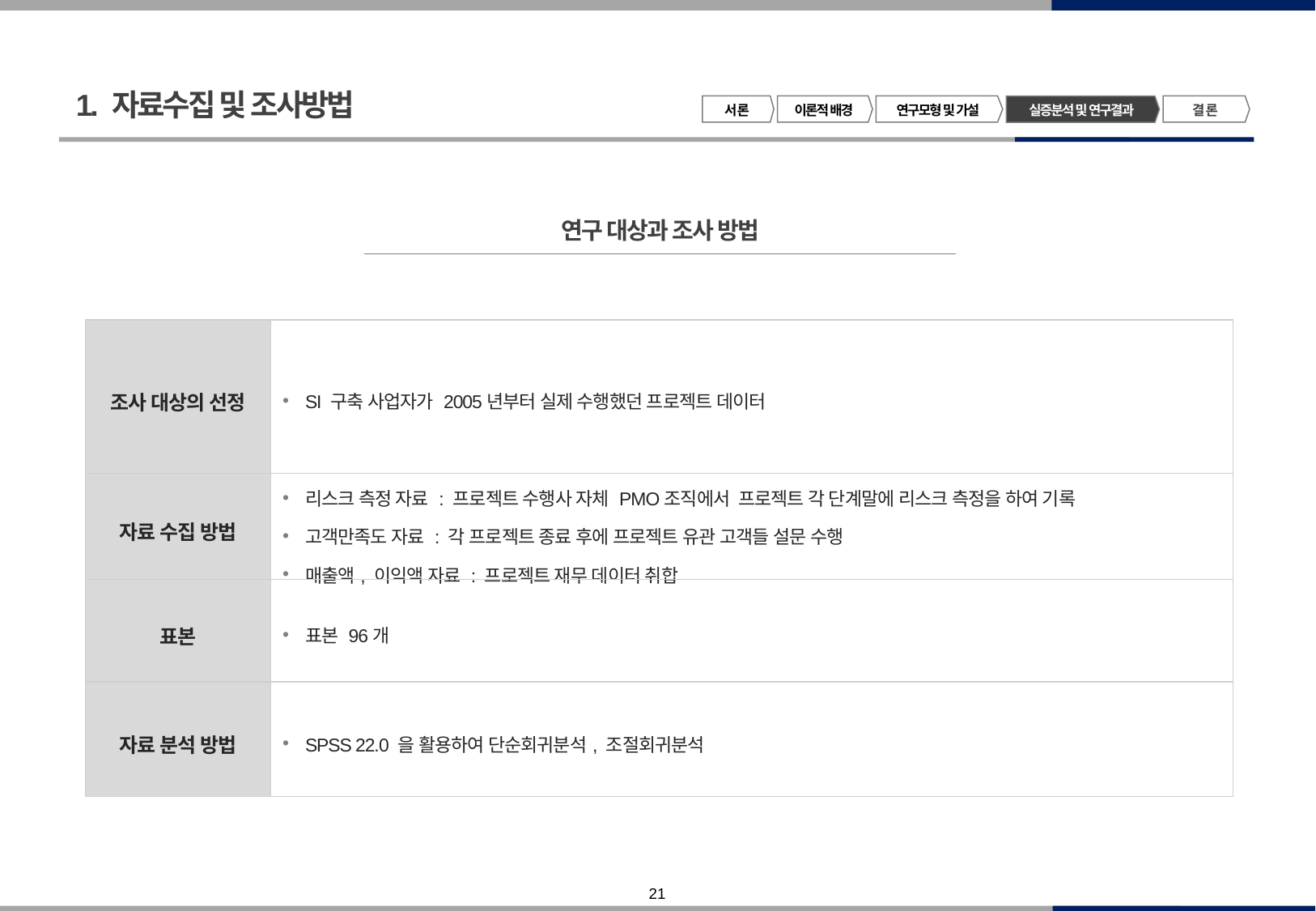

1. 자료수집 및 조사방법
서  론
이론적 배경
연구모형 및 가설
결 론
실증분석 및 연구결과
연구 대상과 조사 방법
| 조사 대상의 선정 | SI 구축 사업자가 2005년부터 실제 수행했던 프로젝트 데이터 |
| --- | --- |
| 자료 수집 방법 | 리스크 측정 자료 : 프로젝트 수행사 자체 PMO조직에서 프로젝트 각 단계말에 리스크 측정을 하여 기록 고객만족도 자료 : 각 프로젝트 종료 후에 프로젝트 유관 고객들 설문 수행 매출액, 이익액 자료 : 프로젝트 재무 데이터 취합 |
| 표본 | 표본 96개 |
| 자료 분석 방법 | SPSS 22.0 을 활용하여 단순회귀분석, 조절회귀분석 |